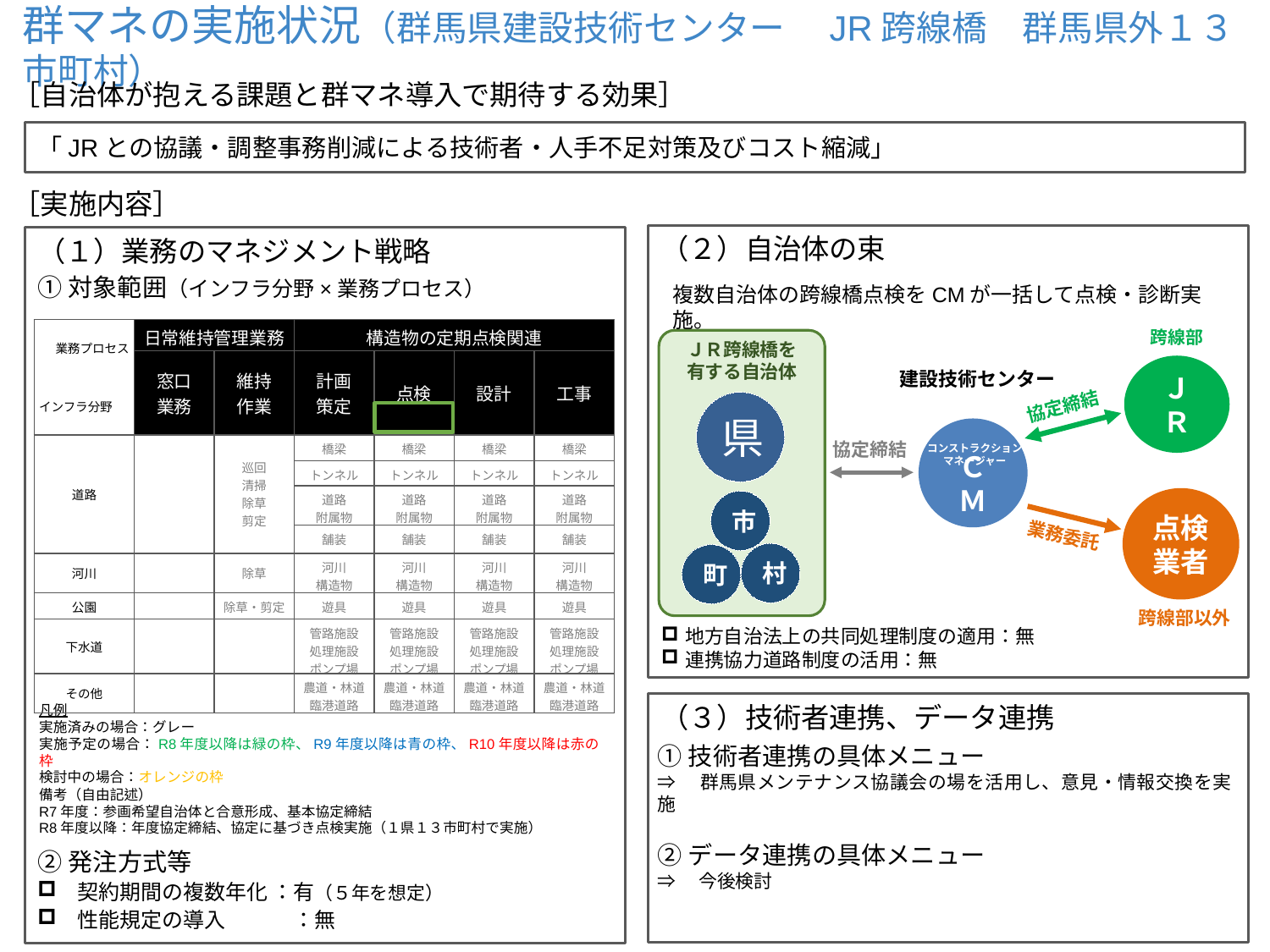

群マネの実施状況（群馬県建設技術センター　JR跨線橋　群馬県外１３市町村）
［自治体が抱える課題と群マネ導入で期待する効果］
「JRとの協議・調整事務削減による技術者・人手不足対策及びコスト縮減」
［実施内容］
（２）自治体の束
（１）業務のマネジメント戦略
①対象範囲（インフラ分野×業務プロセス）
複数自治体の跨線橋点検をCMが一括して点検・診断実施。
| 業務プロセス インフラ分野 | 日常維持管理業務 |  | 構造物の定期点検関連 |  |  |  |
| --- | --- | --- | --- | --- | --- | --- |
|  | 窓口 業務 | 維持 作業 | 計画 策定 | 点検 | 設計 | 工事 |
| 道路 |  | 巡回 清掃 除草 剪定 | 橋梁 | 橋梁 | 橋梁 | 橋梁 |
|  |  |  | トンネル | トンネル | トンネル | トンネル |
|  |  |  | 道路 附属物 | 道路 附属物 | 道路 附属物 | 道路 附属物 |
|  |  |  | 舗装 | 舗装 | 舗装 | 舗装 |
| 河川 |  | 除草 | 河川 構造物 | 河川 構造物 | 河川 構造物 | 河川 構造物 |
| 公園 |  | 除草・剪定 | 遊具 | 遊具 | 遊具 | 遊具 |
| 下水道 |  |  | 管路施設 処理施設 ポンプ場 | 管路施設 処理施設 ポンプ場 | 管路施設 処理施設 ポンプ場 | 管路施設 処理施設 ポンプ場 |
| その他 |  |  | 農道・林道 臨港道路 | 農道・林道 臨港道路 | 農道・林道 臨港道路 | 農道・林道 臨港道路 |
跨線部

ＪＲ跨線橋を
有する自治体
ＪＲ
建設技術センター
協定締結
県

ＣＭ
協定締結
コンストラクション
マネージャー
点検
業者
市
業務委託
村
町
跨線部以外
地方自治法上の共同処理制度の適用：無
連携協力道路制度の活用：無
（３）技術者連携、データ連携
凡例
実施済みの場合：グレー
実施予定の場合：R8年度以降は緑の枠、R9年度以降は青の枠、R10年度以降は赤の枠
検討中の場合：オレンジの枠
備考（自由記述）
R7年度：参画希望自治体と合意形成、基本協定締結
R8年度以降：年度協定締結、協定に基づき点検実施（１県１３市町村で実施）
①技術者連携の具体メニュー
⇒　群馬県メンテナンス協議会の場を活用し、意見・情報交換を実施

②データ連携の具体メニュー
⇒　今後検討
②発注方式等

契約期間の複数年化 ：有（５年を想定）

性能規定の導入　　　 ：無